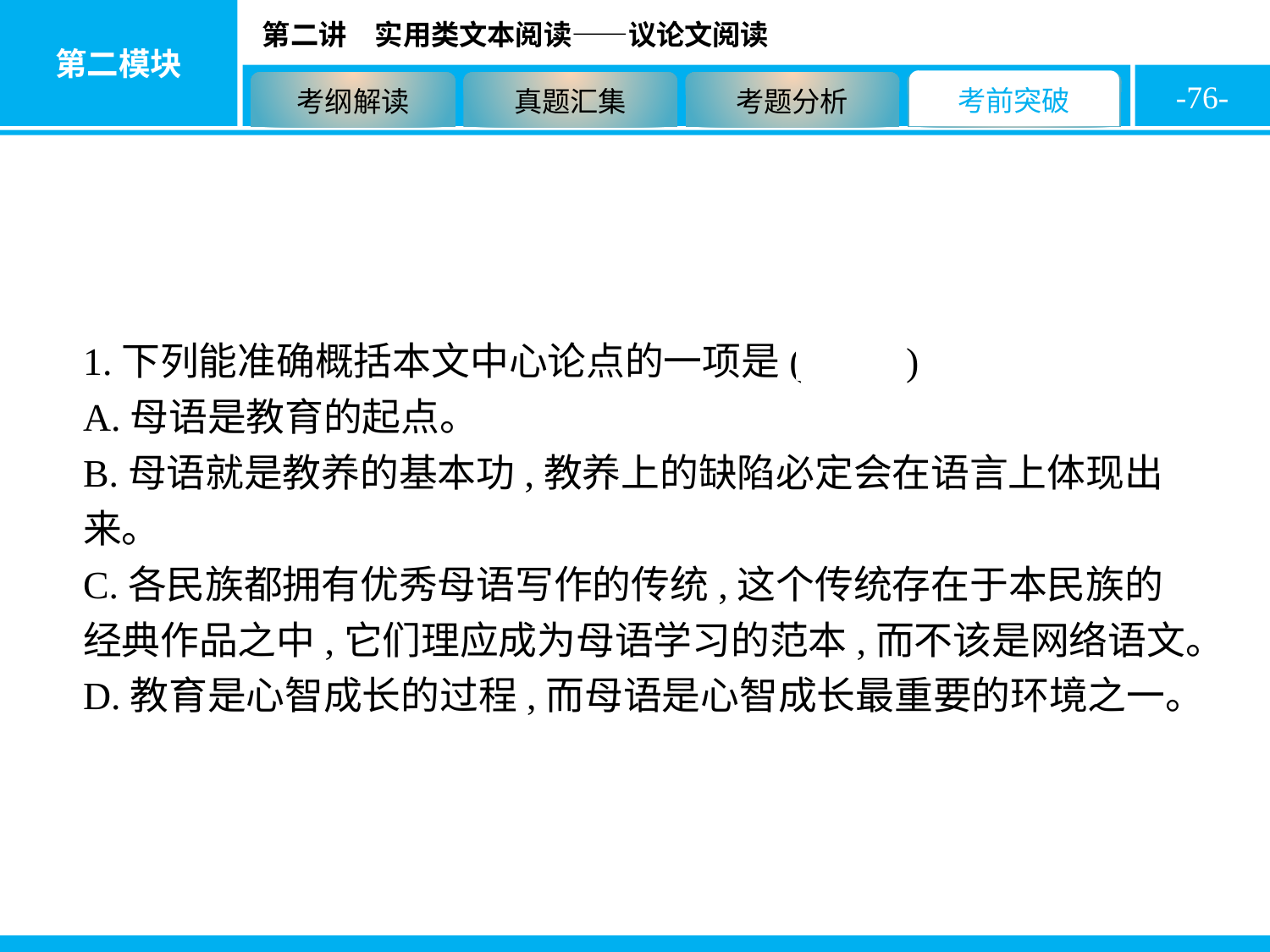

-76-
1.下列能准确概括本文中心论点的一项是(    A    )
A.母语是教育的起点。
B.母语就是教养的基本功,教养上的缺陷必定会在语言上体现出来。
C.各民族都拥有优秀母语写作的传统,这个传统存在于本民族的经典作品之中,它们理应成为母语学习的范本,而不该是网络语文。
D.教育是心智成长的过程,而母语是心智成长最重要的环境之一。